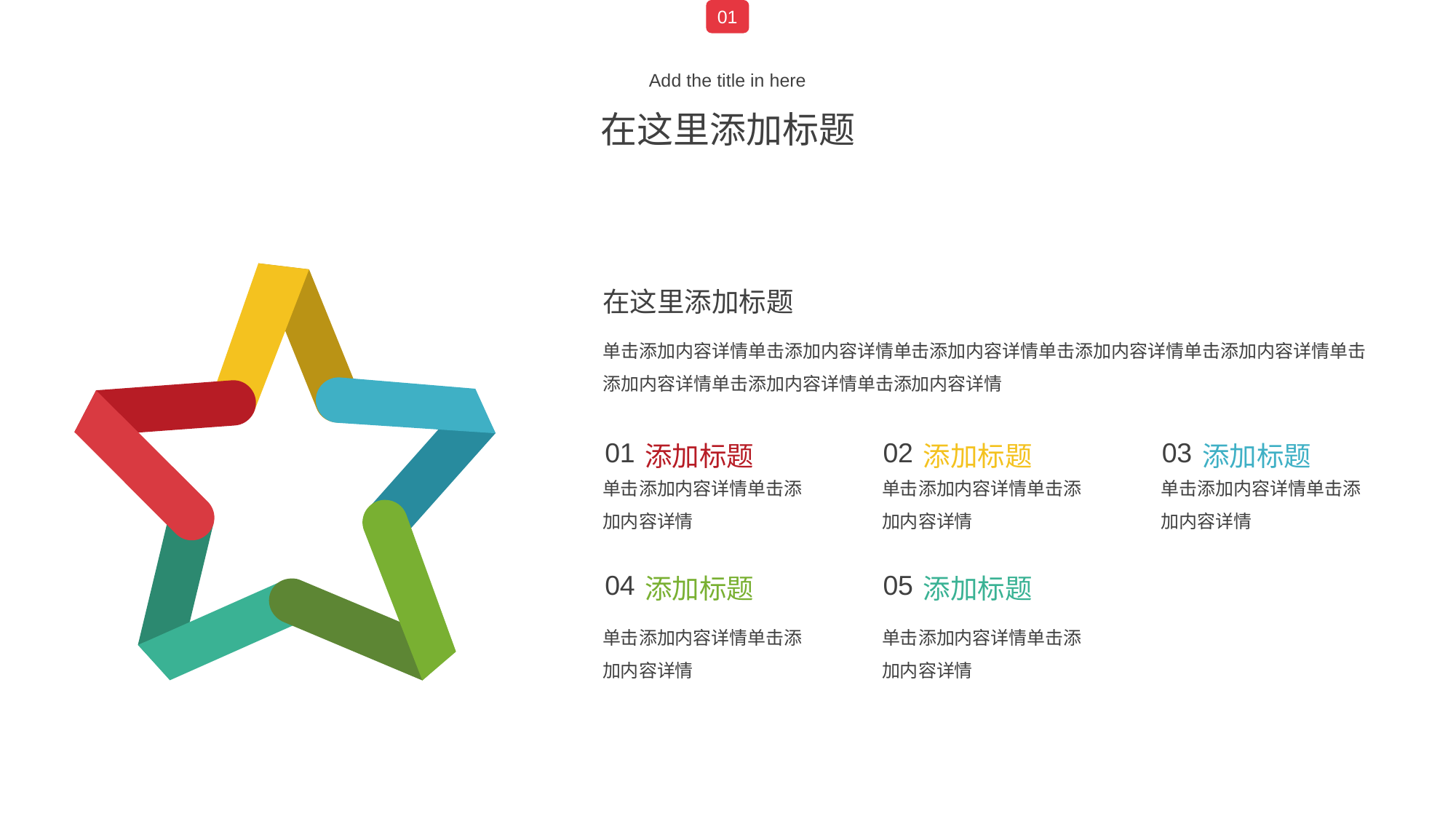

01
Add the title in here
在这里添加标题

在这里添加标题
单击添加内容详情单击添加内容详情单击添加内容详情单击添加内容详情单击添加内容详情单击添加内容详情单击添加内容详情单击添加内容详情
添加标题
添加标题
添加标题
01
02
03
单击添加内容详情单击添加内容详情
单击添加内容详情单击添加内容详情
单击添加内容详情单击添加内容详情
添加标题
添加标题
04
05
单击添加内容详情单击添加内容详情
单击添加内容详情单击添加内容详情